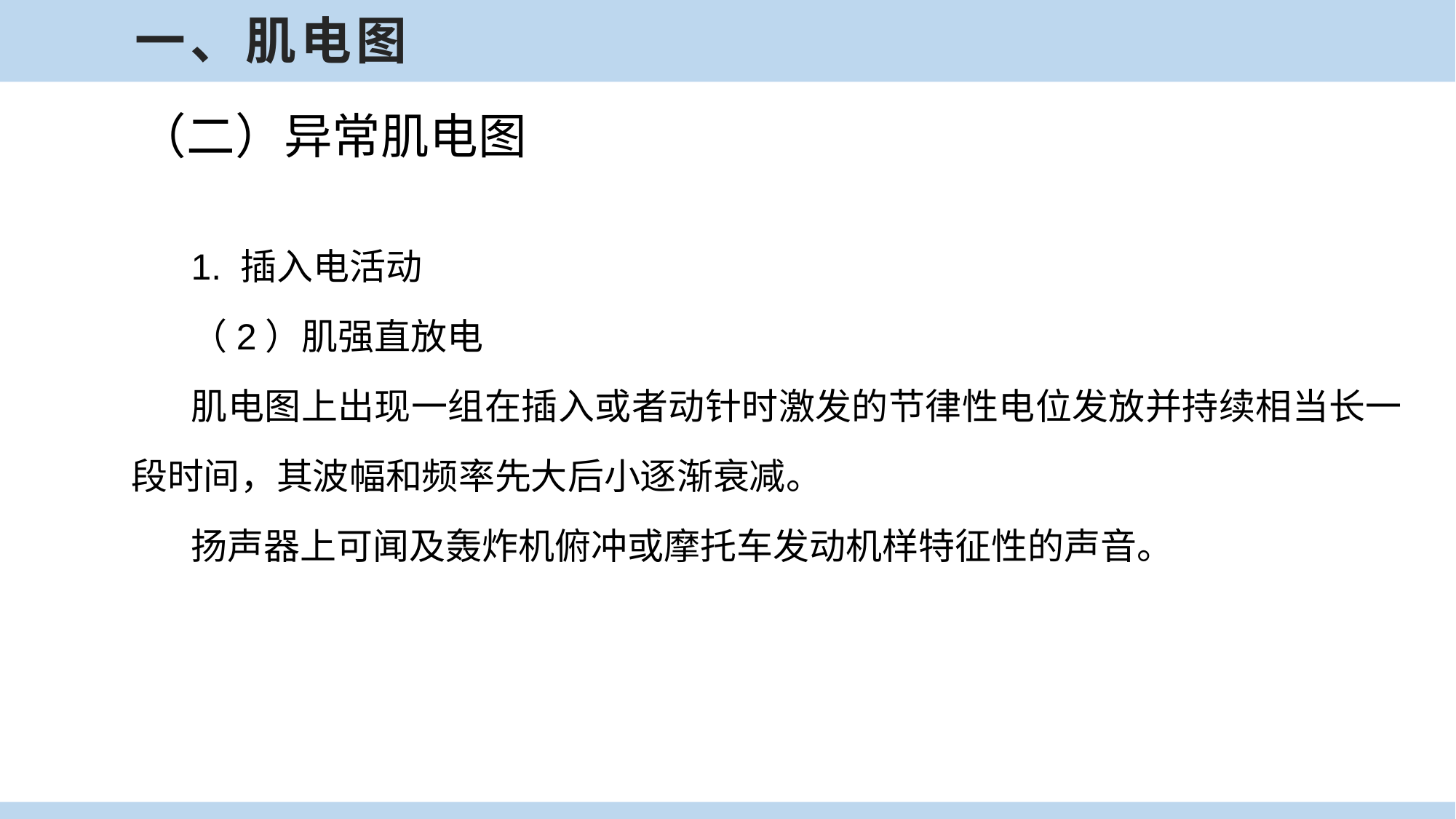

一、肌电图
（二）异常肌电图
1. 插入电活动
（2）肌强直放电
肌电图上出现一组在插入或者动针时激发的节律性电位发放并持续相当长一段时间，其波幅和频率先大后小逐渐衰减。
扬声器上可闻及轰炸机俯冲或摩托车发动机样特征性的声音。